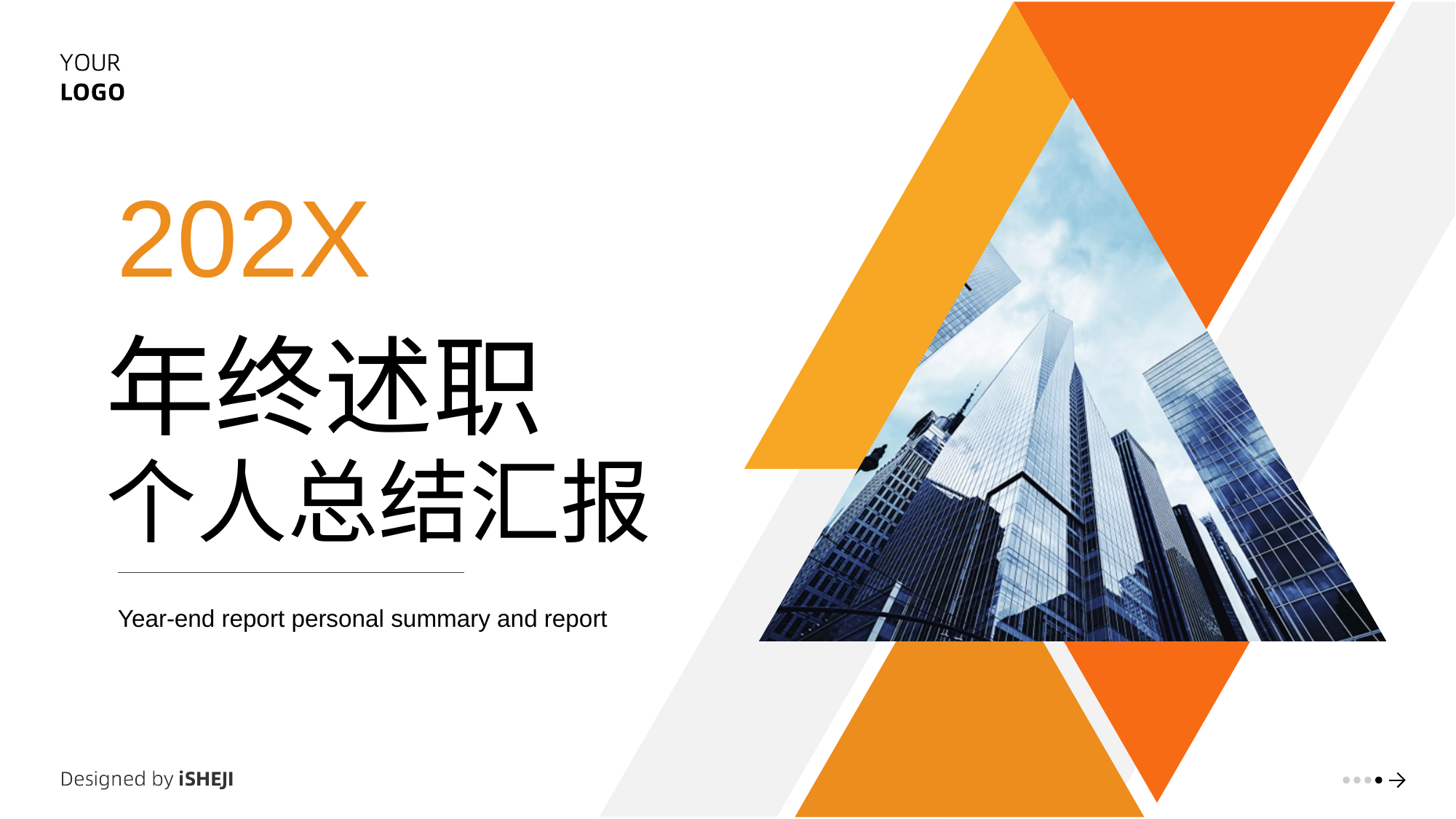

202X
年终述职
个人总结汇报

Year-end report personal summary and report